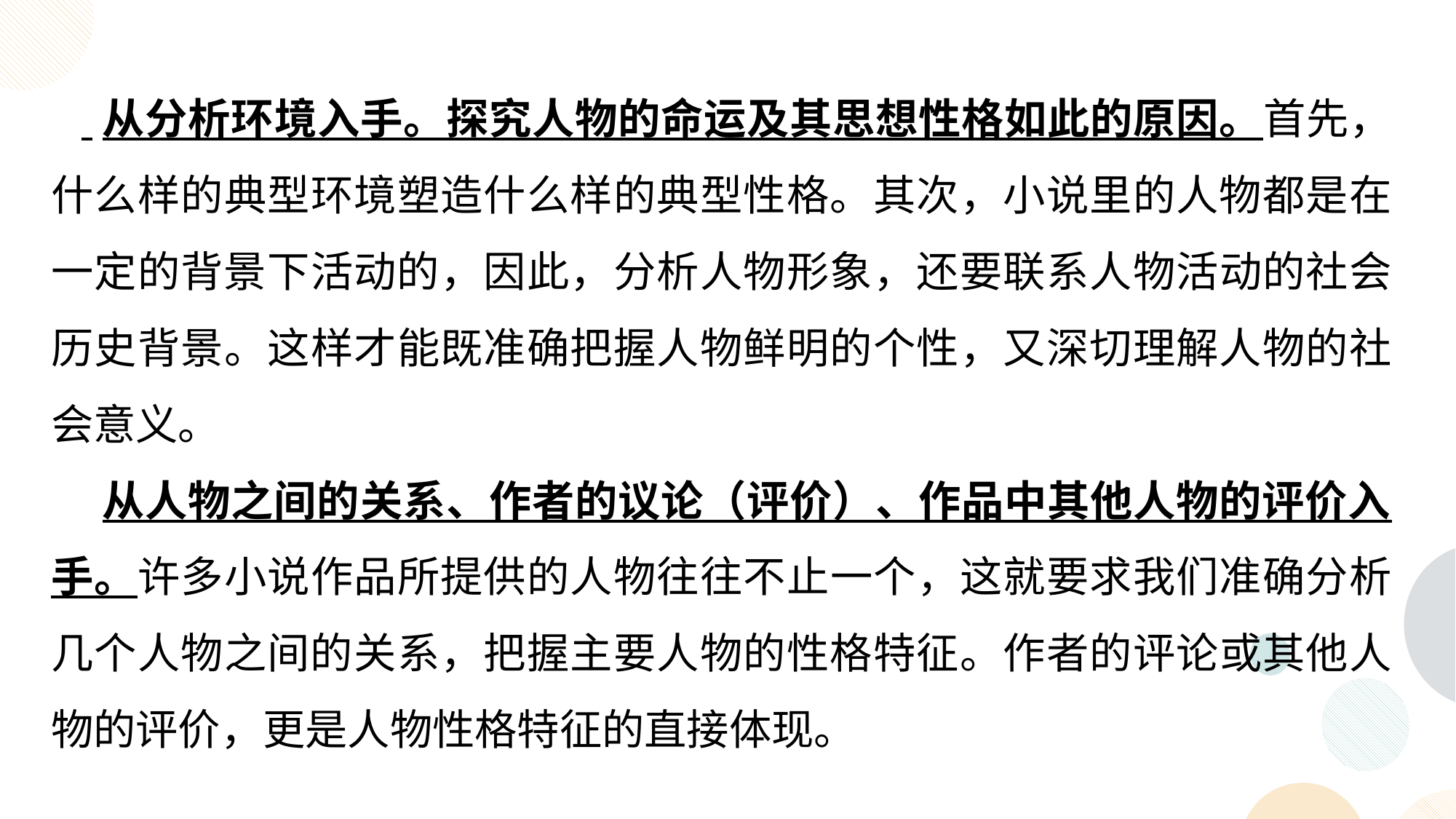

从分析环境入手。探究人物的命运及其思想性格如此的原因。首先，什么样的典型环境塑造什么样的典型性格。其次，小说里的人物都是在一定的背景下活动的，因此，分析人物形象，还要联系人物活动的社会历史背景。这样才能既准确把握人物鲜明的个性，又深切理解人物的社会意义。
    从人物之间的关系、作者的议论（评价）、作品中其他人物的评价入手。许多小说作品所提供的人物往往不止一个，这就要求我们准确分析几个人物之间的关系，把握主要人物的性格特征。作者的评论或其他人物的评价，更是人物性格特征的直接体现。